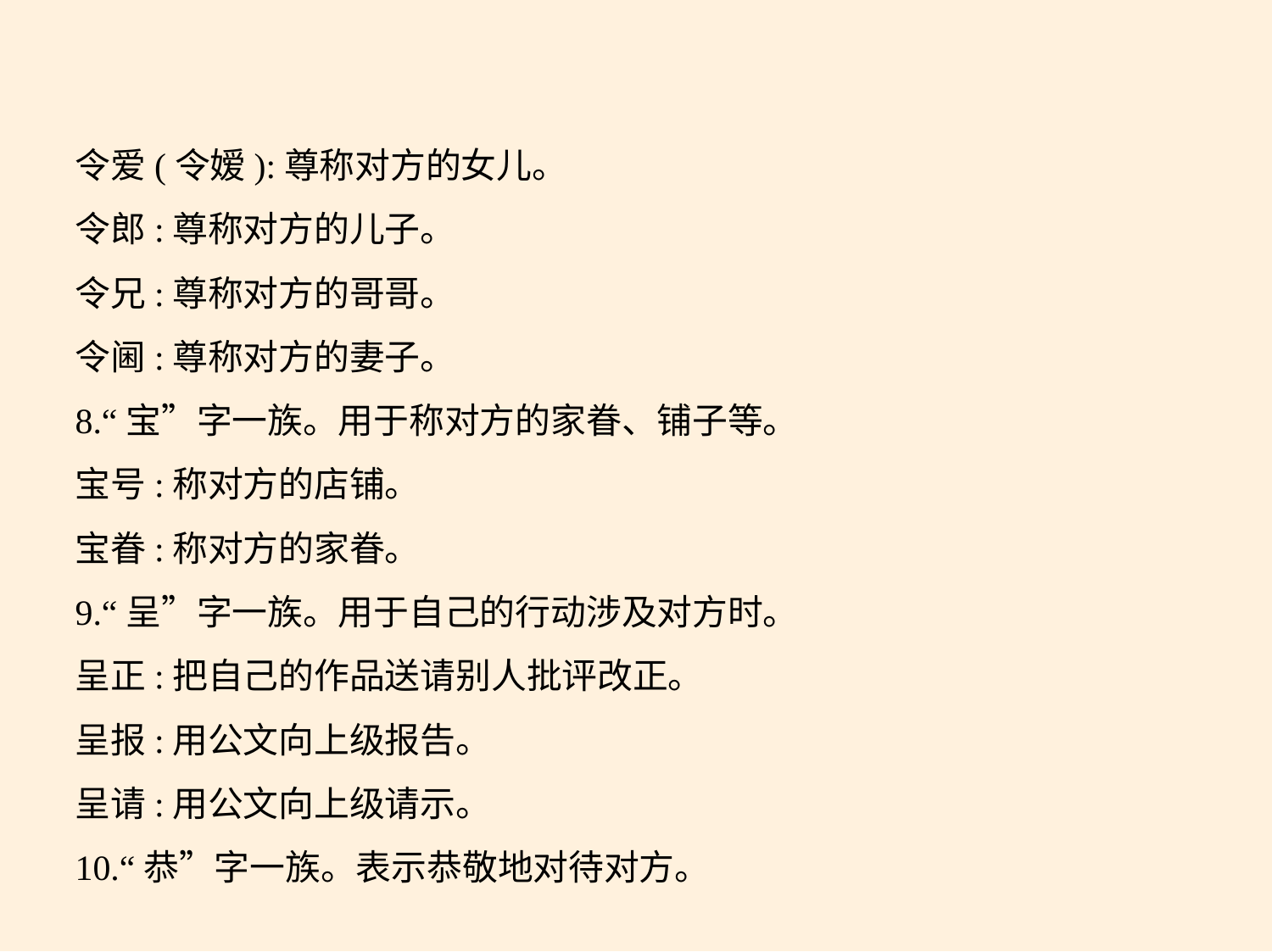

令爱(令嫒):尊称对方的女儿。
令郎:尊称对方的儿子。
令兄:尊称对方的哥哥。
令阃:尊称对方的妻子。
8.“宝”字一族。用于称对方的家眷、铺子等。
宝号:称对方的店铺。
宝眷:称对方的家眷。
9.“呈”字一族。用于自己的行动涉及对方时。
呈正:把自己的作品送请别人批评改正。
呈报:用公文向上级报告。
呈请:用公文向上级请示。
10.“恭”字一族。表示恭敬地对待对方。